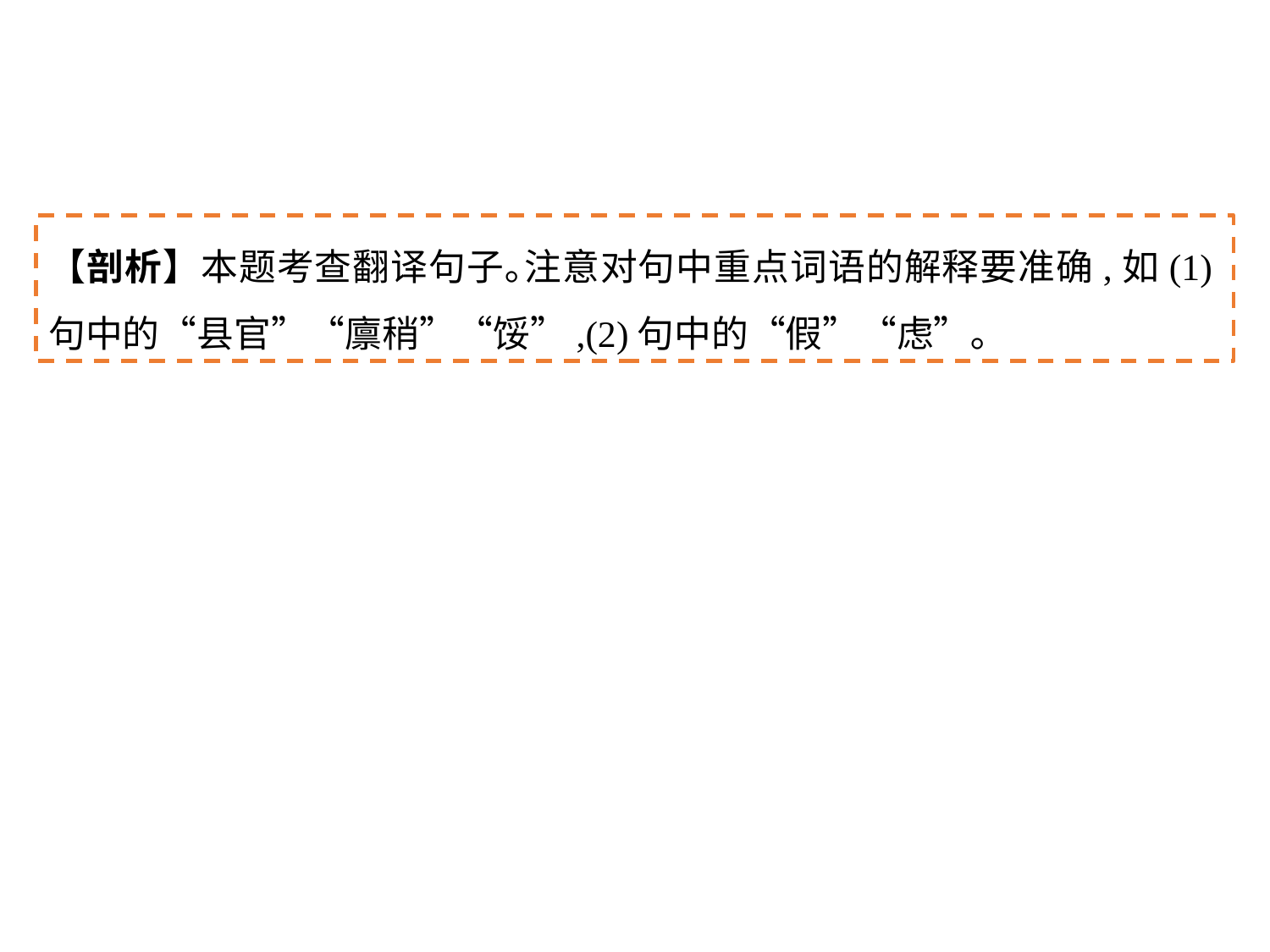

【剖析】本题考查翻译句子｡注意对句中重点词语的解释要准确,如(1)句中的“县官”“廪稍”“馁”,(2)句中的“假”“虑”｡